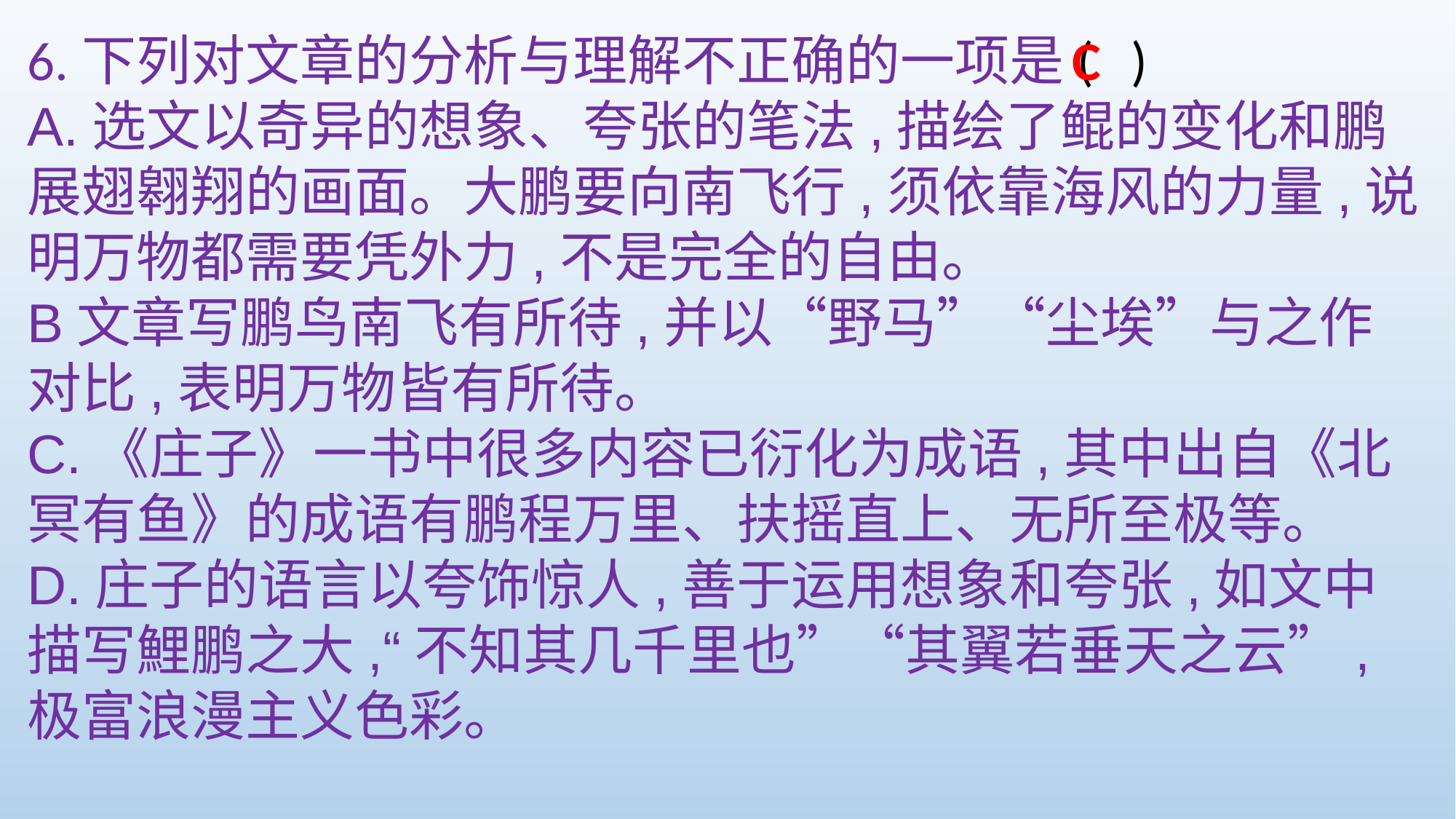

6.下列对文章的分析与理解不正确的一项是(   )
A.选文以奇异的想象、夸张的笔法,描绘了鲲的变化和鹏展翅翱翔的画面。大鹏要向南飞行,须依靠海风的力量,说明万物都需要凭外力,不是完全的自由。
B文章写鹏鸟南飞有所待,并以“野马”“尘埃”与之作对比,表明万物皆有所待。
C.《庄子》一书中很多内容已衍化为成语,其中出自《北冥有鱼》的成语有鹏程万里、扶摇直上、无所至极等。
D.庄子的语言以夸饰惊人,善于运用想象和夸张,如文中描写鯉鹏之大,“不知其几千里也”“其翼若垂天之云”,极富浪漫主义色彩。
C